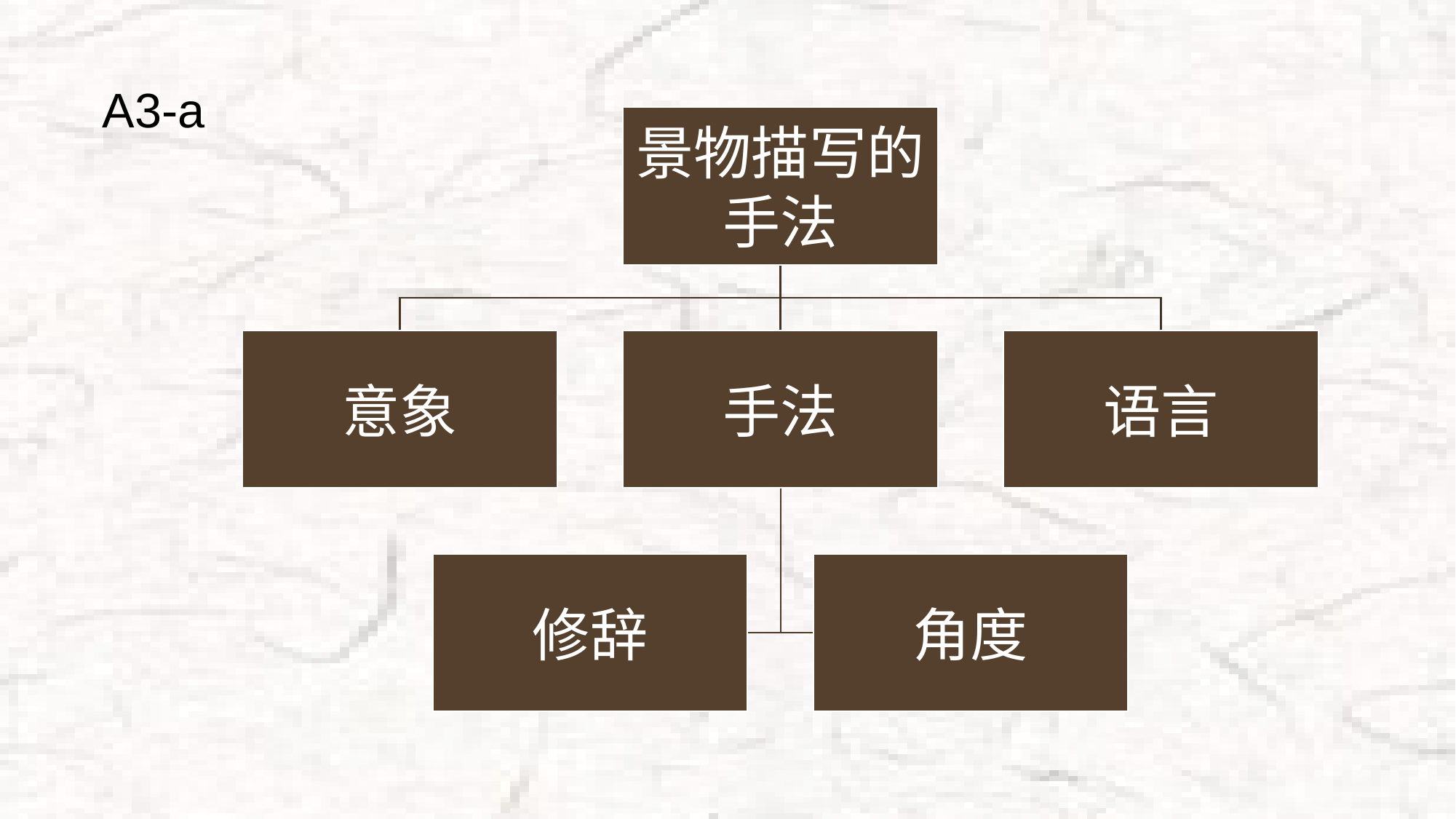

A3-a
景物描写的手法
意象
手法
修辞
角度
语言
效果